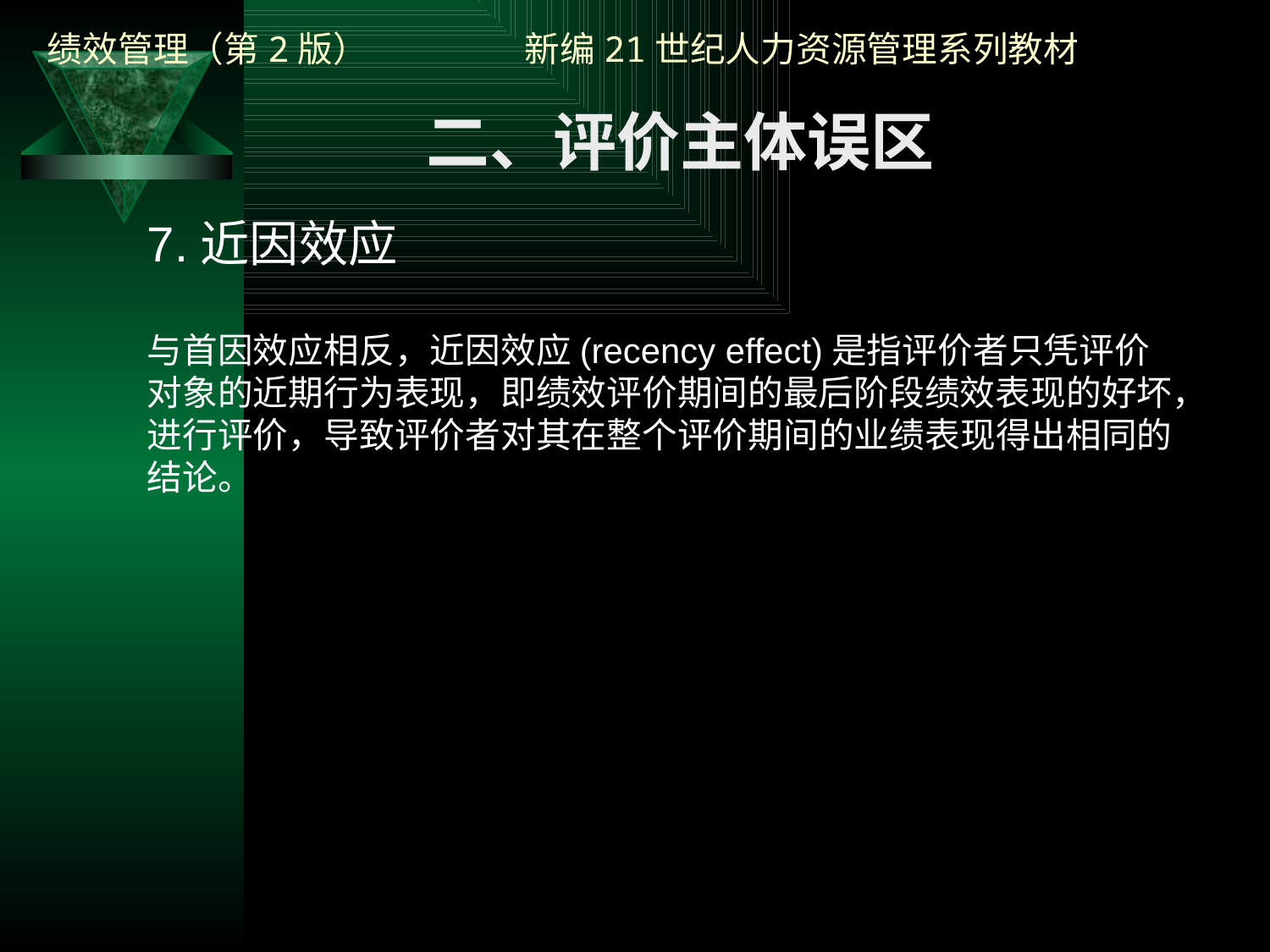

二、评价主体误区
7.近因效应

与首因效应相反，近因效应(recency effect)是指评价者只凭评价对象的近期行为表现，即绩效评价期间的最后阶段绩效表现的好坏，进行评价，导致评价者对其在整个评价期间的业绩表现得出相同的结论。